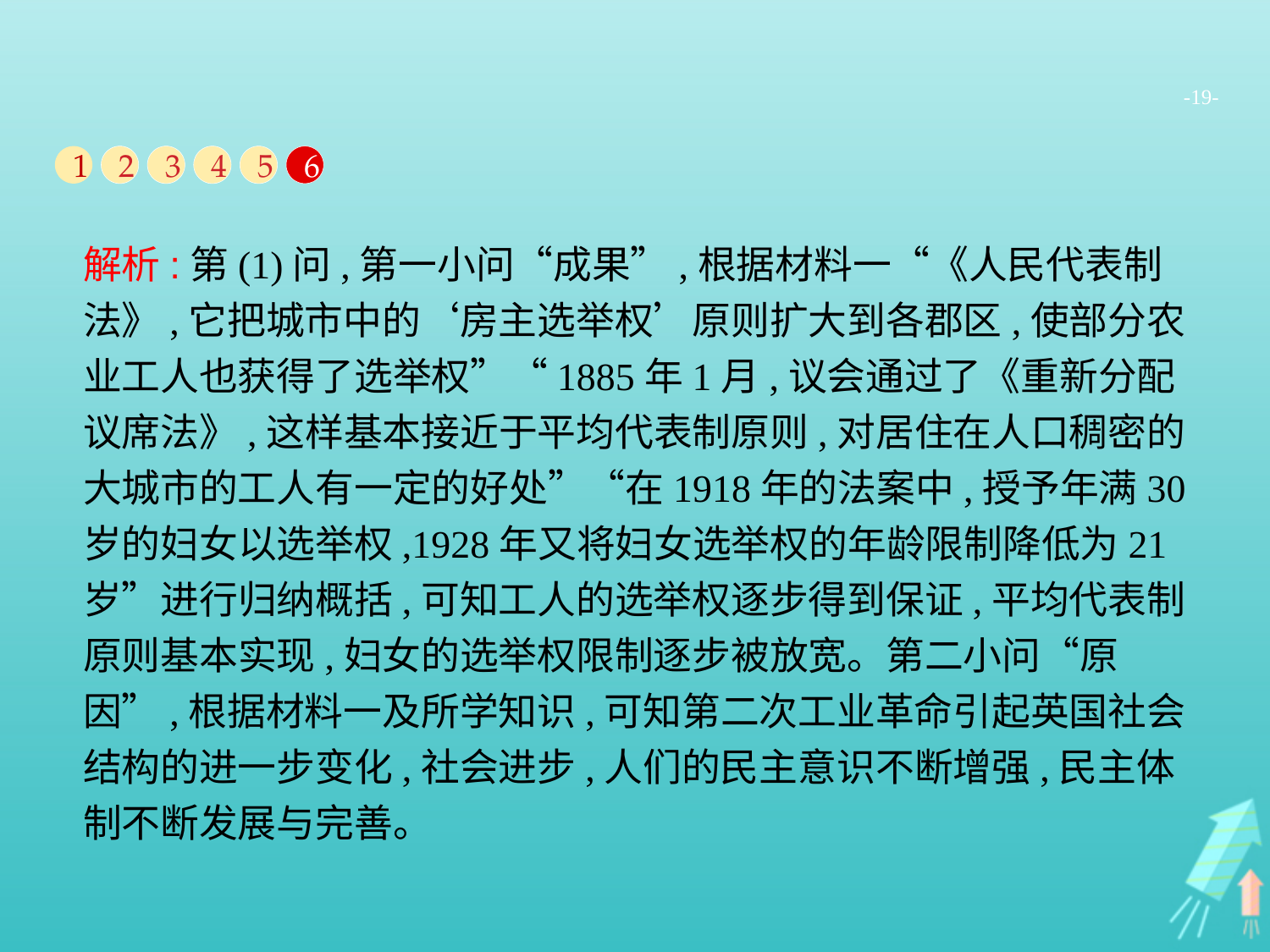

-19-
1
2
3
4
5
6
解析:第(1)问,第一小问“成果”,根据材料一“《人民代表制法》,它把城市中的‘房主选举权’原则扩大到各郡区,使部分农业工人也获得了选举权”“1885年1月,议会通过了《重新分配议席法》,这样基本接近于平均代表制原则,对居住在人口稠密的大城市的工人有一定的好处”“在1918年的法案中,授予年满30岁的妇女以选举权,1928年又将妇女选举权的年龄限制降低为21岁”进行归纳概括,可知工人的选举权逐步得到保证,平均代表制原则基本实现,妇女的选举权限制逐步被放宽。第二小问“原因”,根据材料一及所学知识,可知第二次工业革命引起英国社会结构的进一步变化,社会进步,人们的民主意识不断增强,民主体制不断发展与完善。